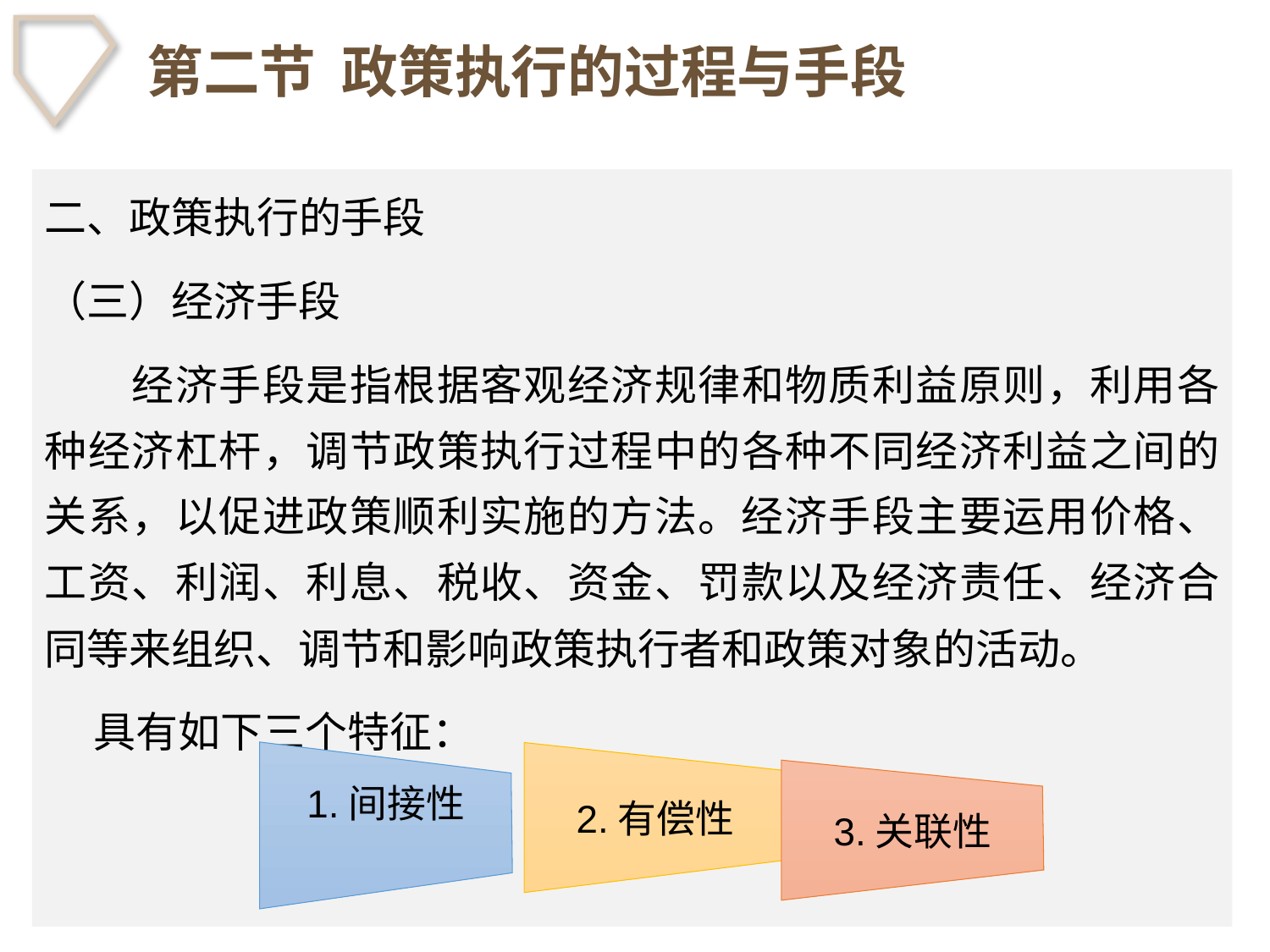

# 第二节  政策执行的过程与手段
二、政策执行的手段
（三）经济手段
　　经济手段是指根据客观经济规律和物质利益原则，利用各种经济杠杆，调节政策执行过程中的各种不同经济利益之间的关系，以促进政策顺利实施的方法。经济手段主要运用价格、工资、利润、利息、税收、资金、罚款以及经济责任、经济合同等来组织、调节和影响政策执行者和政策对象的活动。
    具有如下三个特征：

1.间接性

2.有偿性
3.关联性